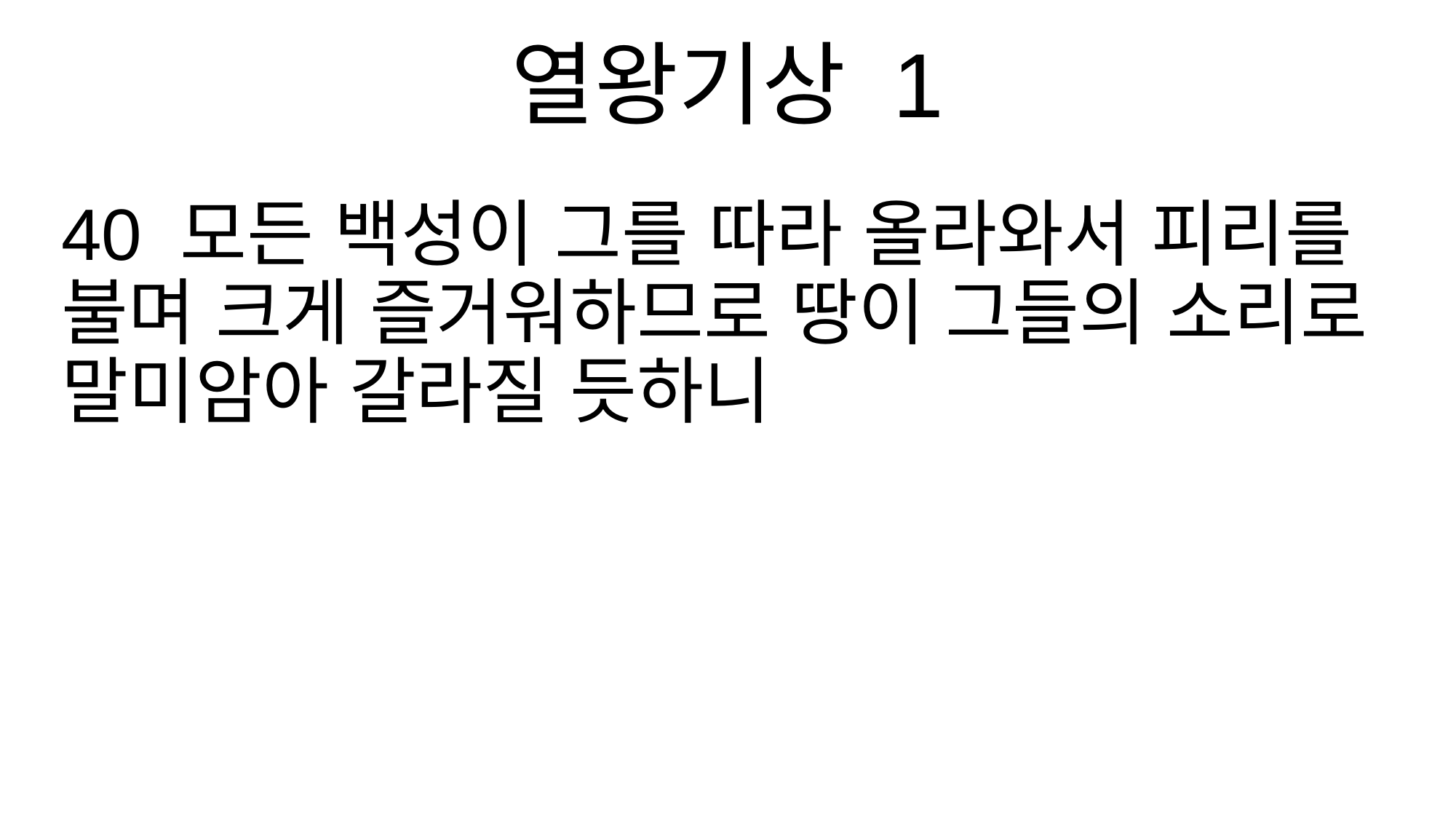

열왕기상 1
40 모든 백성이 그를 따라 올라와서 피리를 불며 크게 즐거워하므로 땅이 그들의 소리로 말미암아 갈라질 듯하니